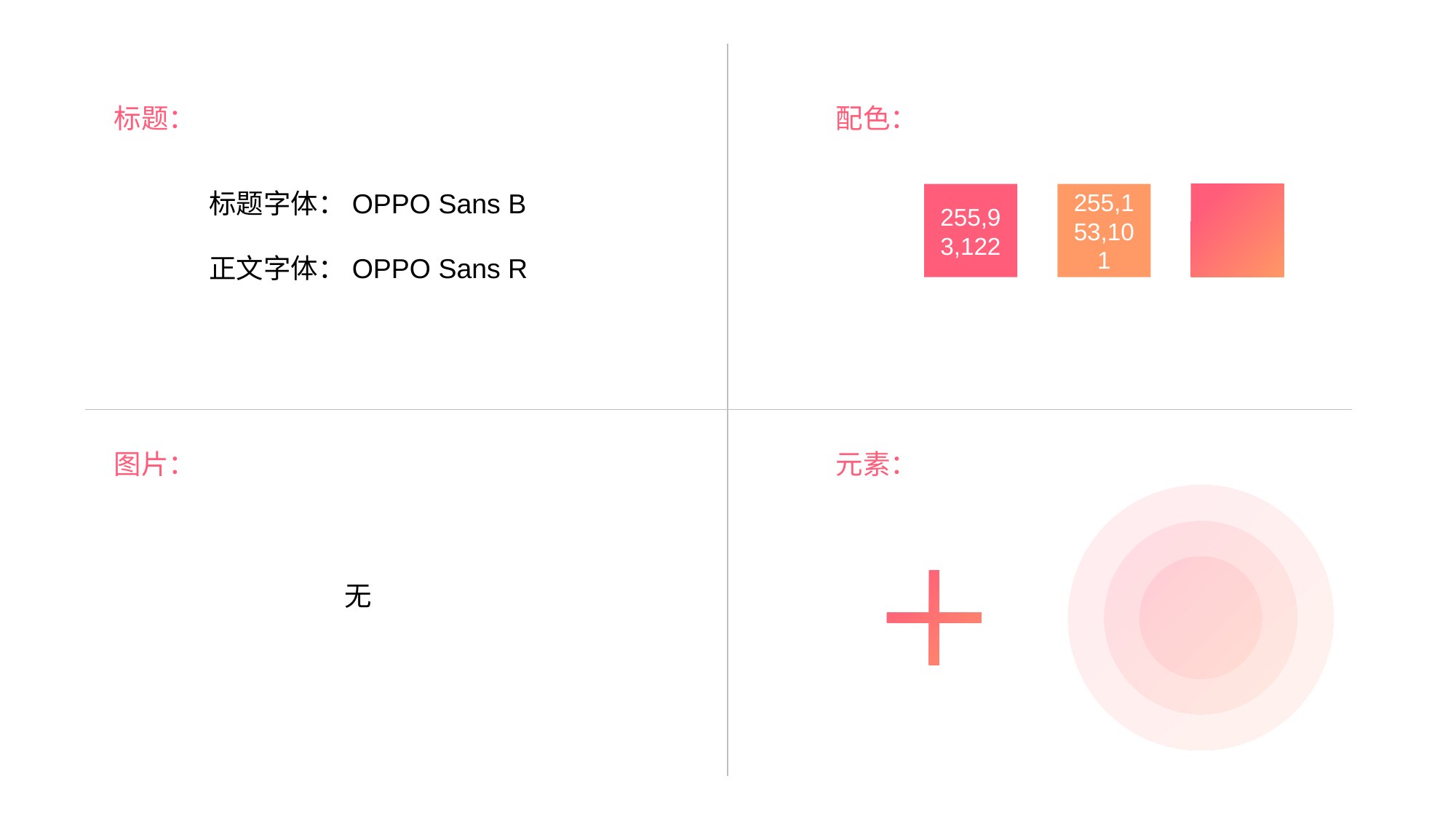

标题：
配色：
标题字体：OPPO Sans B
255,93,122
255,153,101

正文字体：OPPO Sans R
图片：
元素：

无